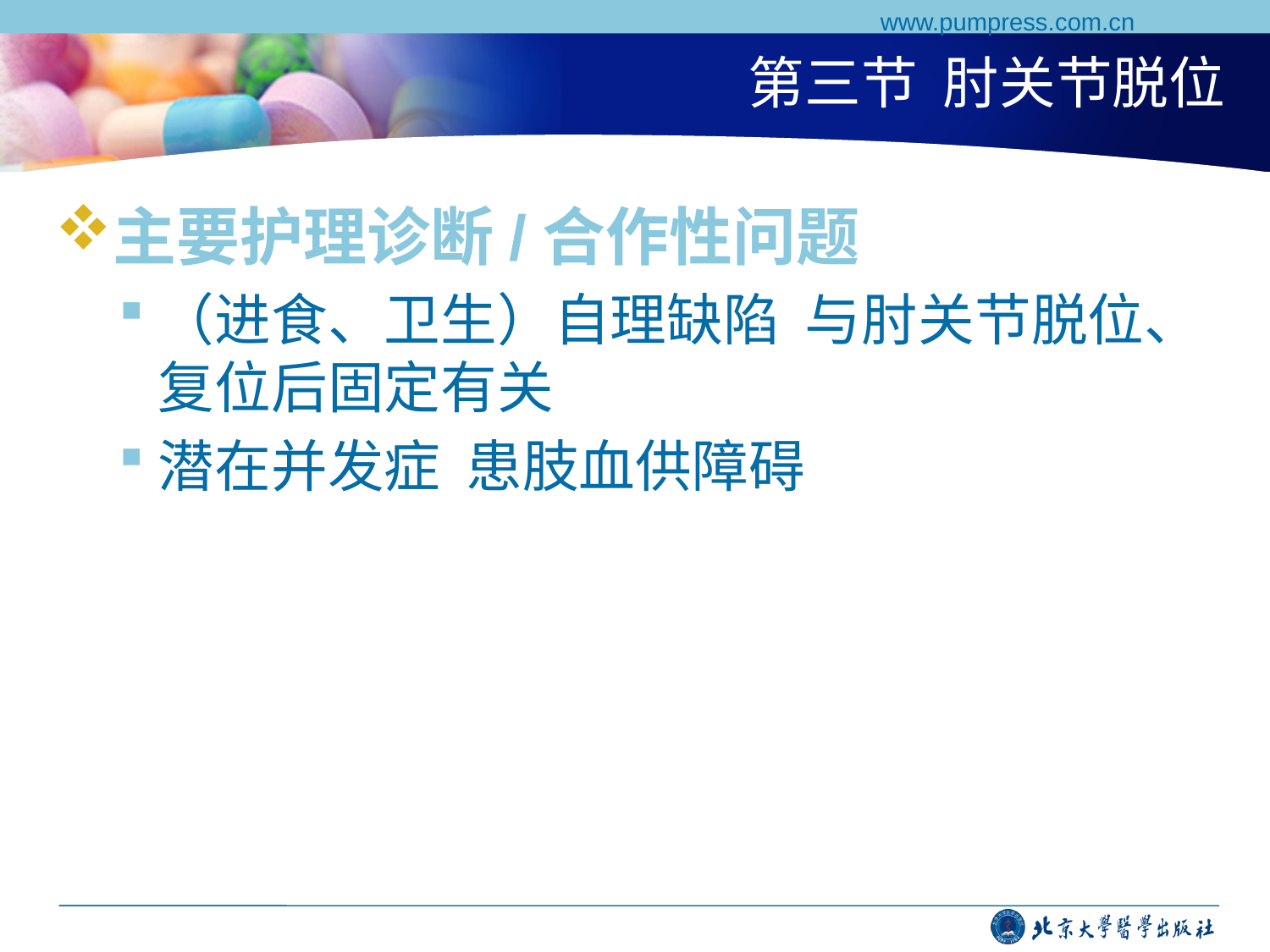

www.pumpress.com.cn
# 第三节  肘关节脱位
主要护理诊断/合作性问题
（进食、卫生）自理缺陷  与肘关节脱位、复位后固定有关
潜在并发症  患肢血供障碍